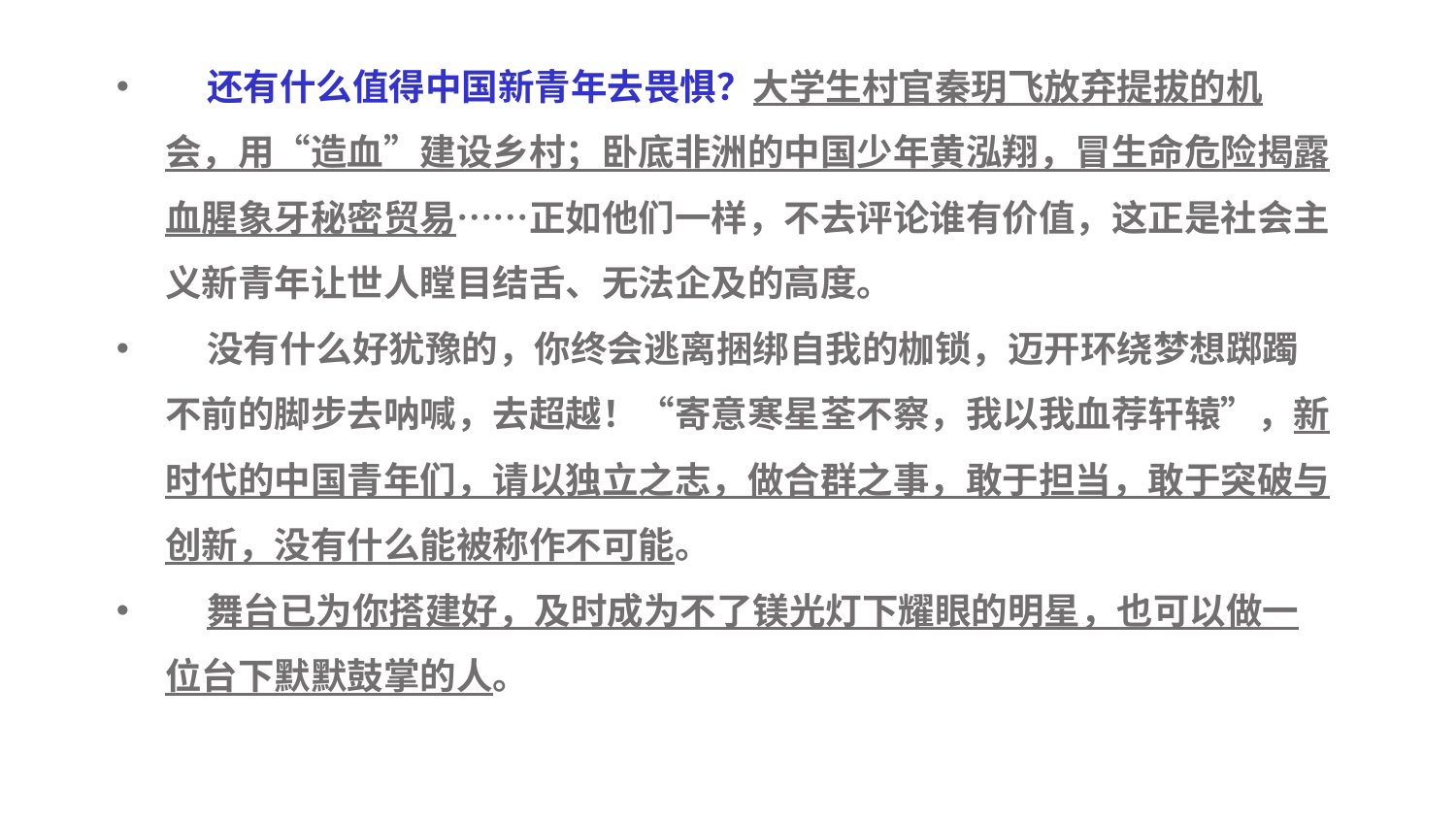

还有什么值得中国新青年去畏惧？大学生村官秦玥飞放弃提拔的机会，用“造血”建设乡村；卧底非洲的中国少年黄泓翔，冒生命危险揭露血腥象牙秘密贸易……正如他们一样，不去评论谁有价值，这正是社会主义新青年让世人瞠目结舌、无法企及的高度。
    没有什么好犹豫的，你终会逃离捆绑自我的枷锁，迈开环绕梦想踯躅不前的脚步去呐喊，去超越！“寄意寒星荃不察，我以我血荐轩辕”，新时代的中国青年们，请以独立之志，做合群之事，敢于担当，敢于突破与创新，没有什么能被称作不可能。
    舞台已为你搭建好，及时成为不了镁光灯下耀眼的明星，也可以做一位台下默默鼓掌的人。